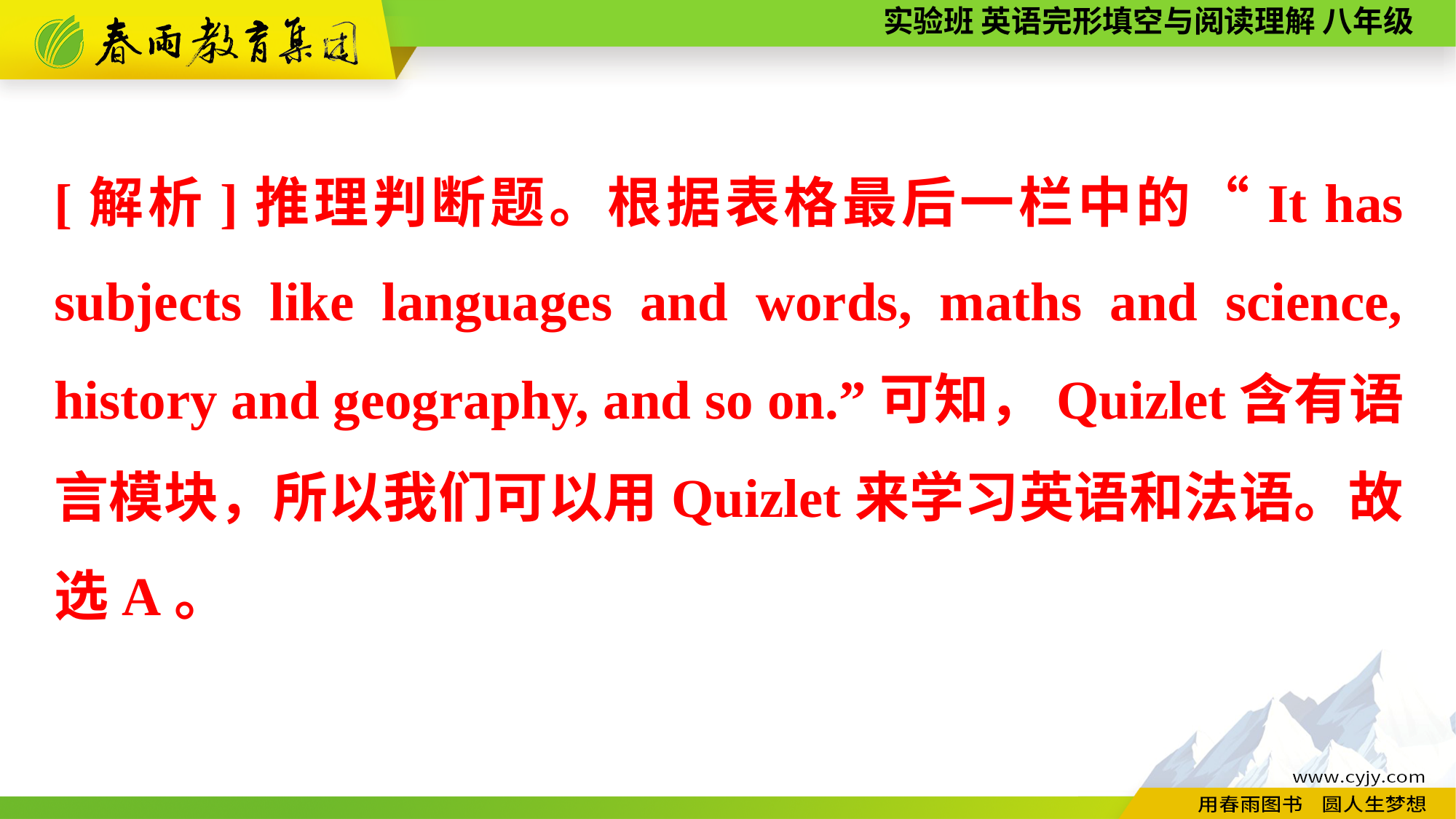

[解析]推理判断题。根据表格最后一栏中的“It has subjects like languages and words, maths and science, history and geography, and so on.”可知，Quizlet含有语言模块，所以我们可以用Quizlet来学习英语和法语。故选A。